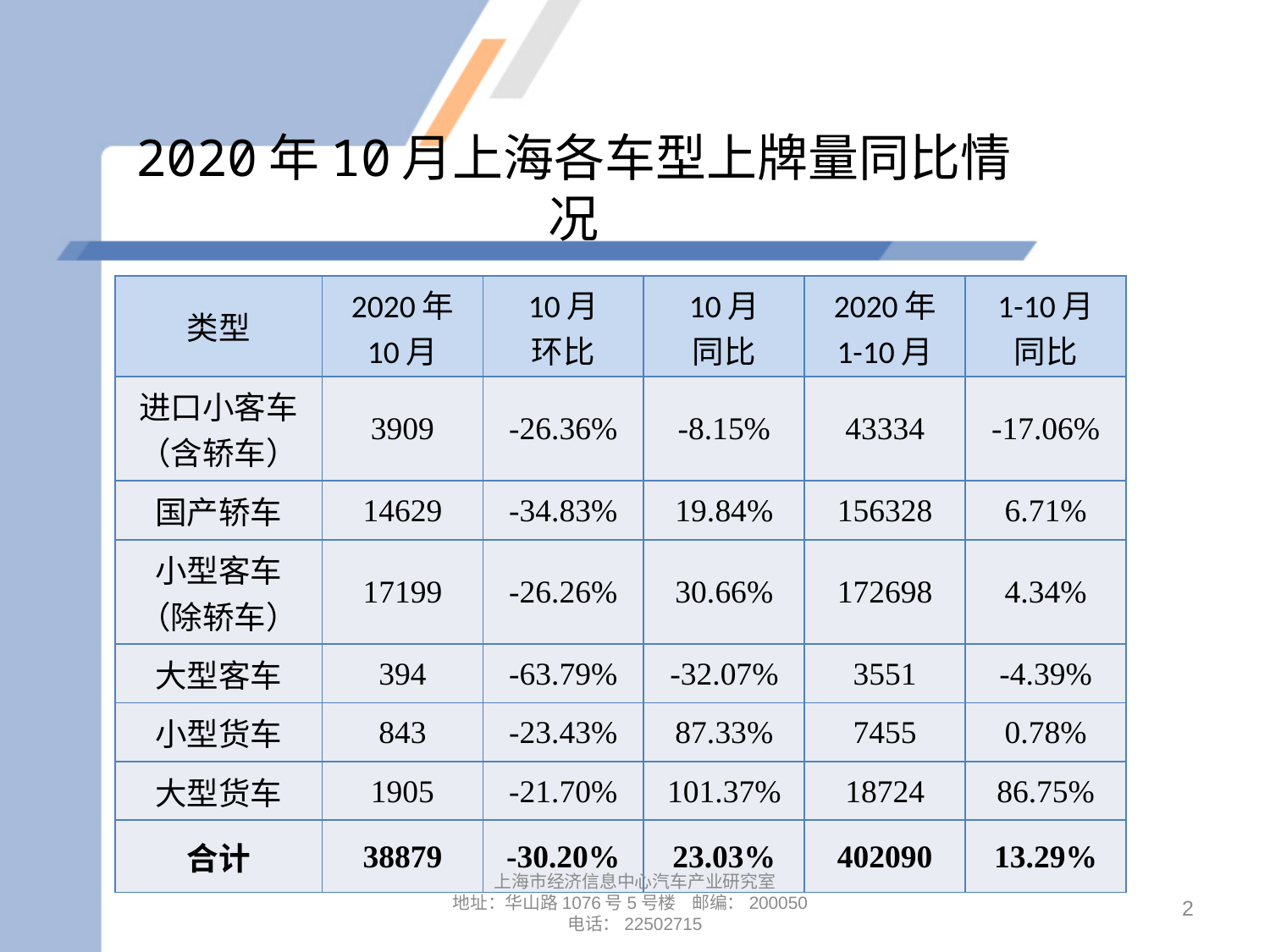

# 2020年10月上海各车型上牌量同比情况

| 类型 | 2020年 10月 | 10月 环比 | 10月 同比 | 2020年 1-10月 | 1-10月 同比 |
| --- | --- | --- | --- | --- | --- |
| 进口小客车 （含轿车） | 3909 | -26.36% | -8.15% | 43334 | -17.06% |
| 国产轿车 | 14629 | -34.83% | 19.84% | 156328 | 6.71% |
| 小型客车 （除轿车） | 17199 | -26.26% | 30.66% | 172698 | 4.34% |
| 大型客车 | 394 | -63.79% | -32.07% | 3551 | -4.39% |
| 小型货车 | 843 | -23.43% | 87.33% | 7455 | 0.78% |
| 大型货车 | 1905 | -21.70% | 101.37% | 18724 | 86.75% |
| 合计 | 38879 | -30.20% | 23.03% | 402090 | 13.29% |
上海市经济信息中心汽车产业研究室
地址：华山路1076号5号楼    邮编：200050
电话：22502715

2